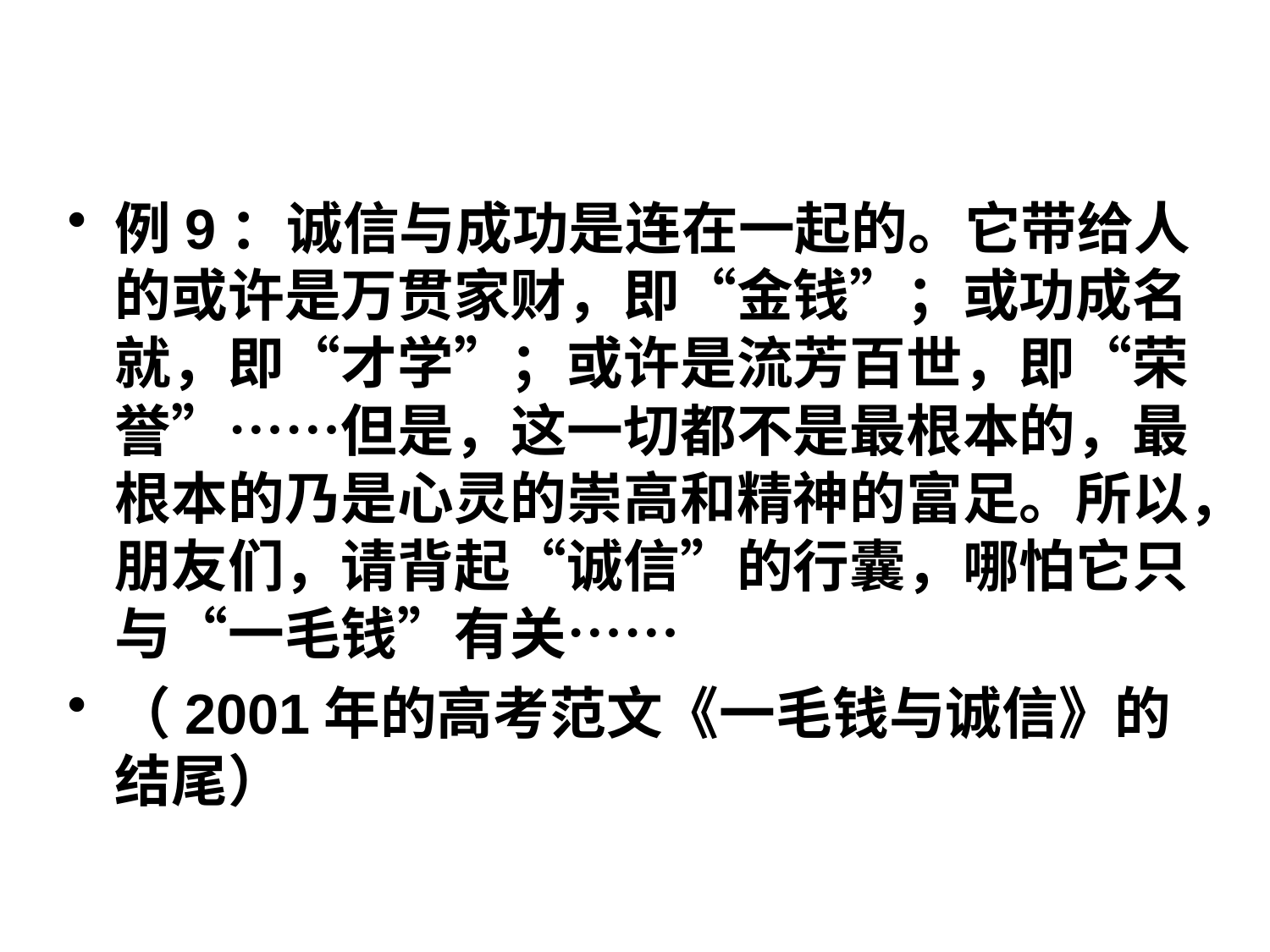

例9：诚信与成功是连在一起的。它带给人的或许是万贯家财，即“金钱”；或功成名就，即“才学”；或许是流芳百世，即“荣誉”……但是，这一切都不是最根本的，最根本的乃是心灵的崇高和精神的富足。所以，朋友们，请背起“诚信”的行囊，哪怕它只与“一毛钱”有关……
（2001年的高考范文《一毛钱与诚信》的结尾）